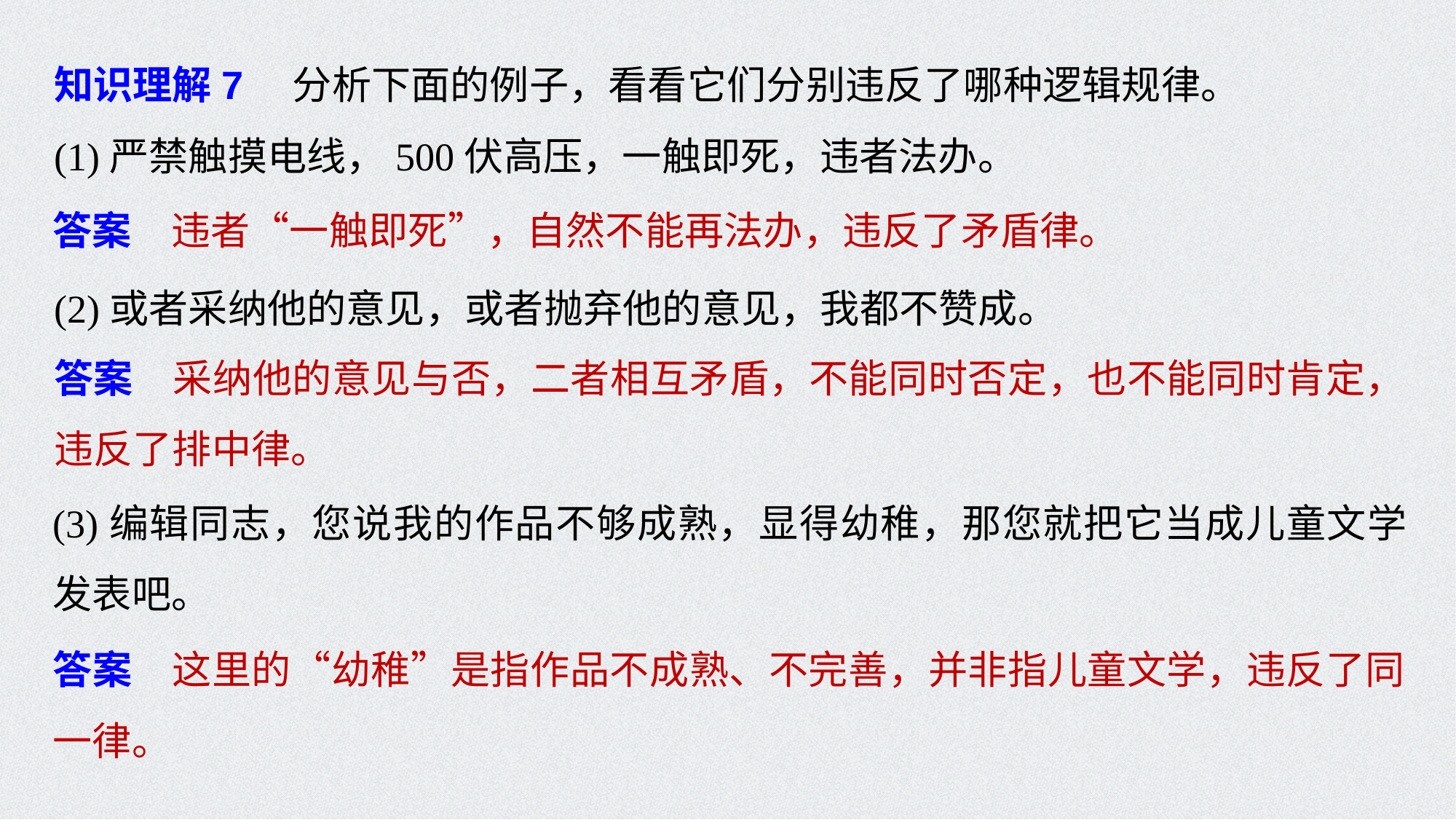

知识理解7　分析下面的例子，看看它们分别违反了哪种逻辑规律。
(1)严禁触摸电线，500伏高压，一触即死，违者法办。
答案　违者“一触即死”，自然不能再法办，违反了矛盾律。
(2)或者采纳他的意见，或者抛弃他的意见，我都不赞成。
答案　采纳他的意见与否，二者相互矛盾，不能同时否定，也不能同时肯定，违反了排中律。
(3)编辑同志，您说我的作品不够成熟，显得幼稚，那您就把它当成儿童文学发表吧。
答案　这里的“幼稚”是指作品不成熟、不完善，并非指儿童文学，违反了同一律。